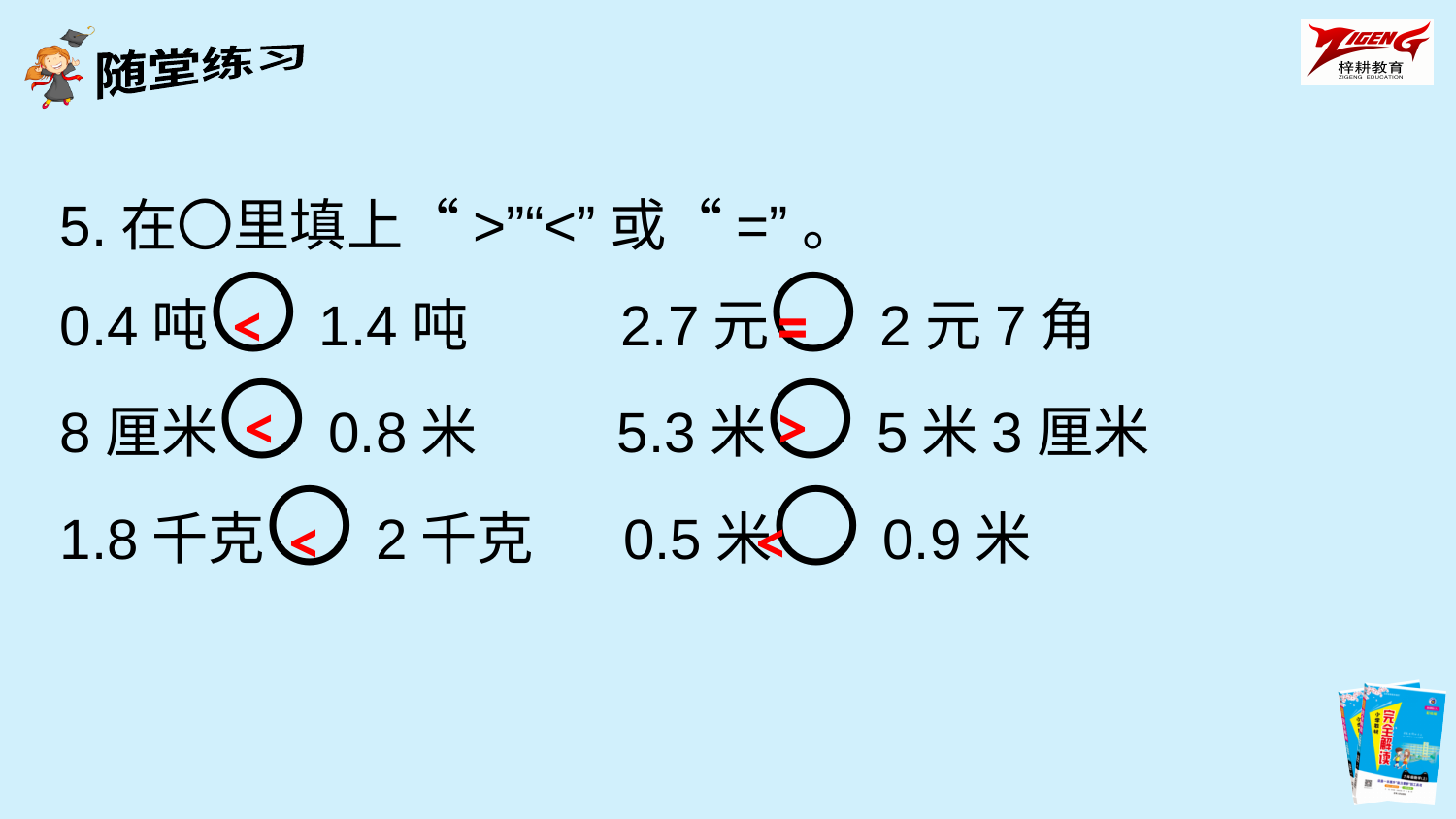

5.在〇里填上“>”“<”或“=”。
0.4吨〇1.4吨           2.7元〇2元7角
8厘米〇0.8米          5.3米〇5米3厘米
1.8千克〇2千克      0.5米〇0.9米
<
=
<
>
<
<